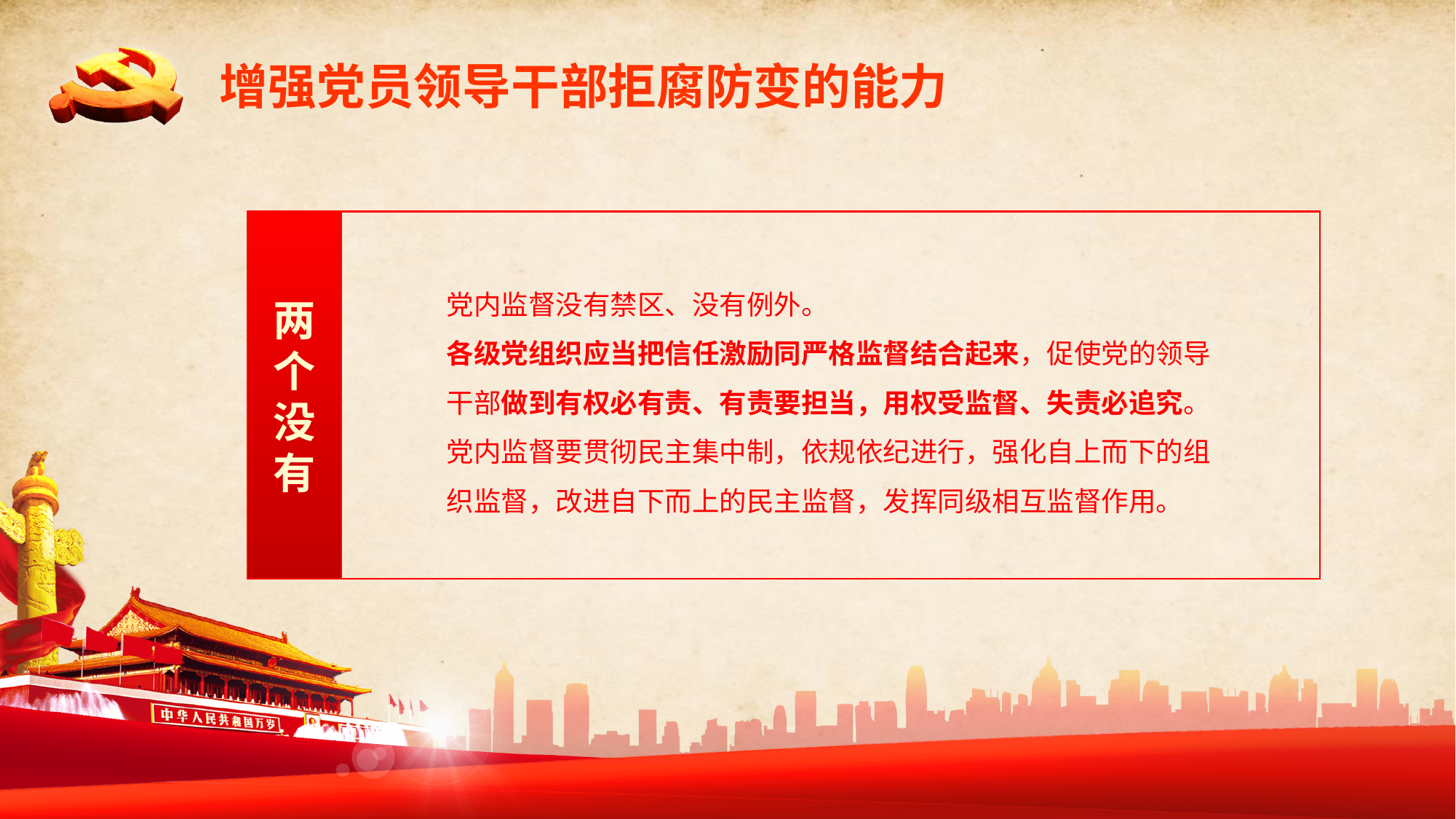

增强党员领导干部拒腐防变的能力
两个没有

党内监督没有禁区、没有例外。
各级党组织应当把信任激励同严格监督结合起来，促使党的领导干部做到有权必有责、有责要担当，用权受监督、失责必追究。党内监督要贯彻民主集中制，依规依纪进行，强化自上而下的组织监督，改进自下而上的民主监督，发挥同级相互监督作用。